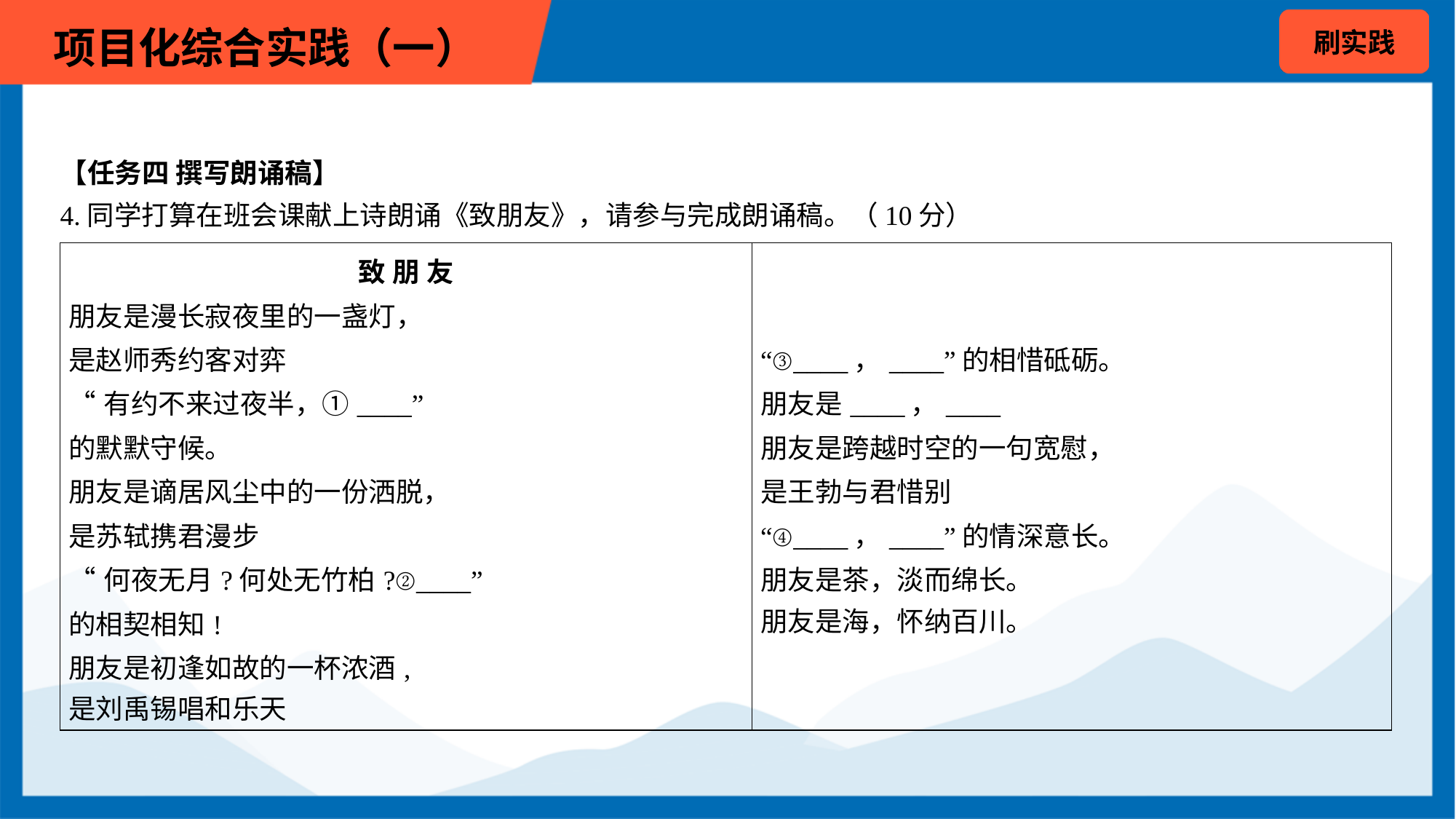

【任务四 撰写朗诵稿】
4.同学打算在班会课献上诗朗诵《致朋友》，请参与完成朗诵稿。（10分）
| 致 朋 友 朋友是漫长寂夜里的一盏灯， 是赵师秀约客对弈 “有约不来过夜半，①\_\_\_\_” 的默默守候。 朋友是谪居风尘中的一份洒脱， 是苏轼携君漫步 “何夜无月?何处无竹柏?②\_\_\_\_” 的相契相知! 朋友是初逢如故的一杯浓酒, 是刘禹锡唱和乐天 | “③\_\_\_\_，\_\_\_\_”的相惜砥砺。 朋友是\_\_\_\_，\_\_\_\_ 朋友是跨越时空的一句宽慰， 是王勃与君惜别 “④\_\_\_\_，\_\_\_\_”的情深意长。 朋友是茶，淡而绵长。 朋友是海，怀纳百川。 |
| --- | --- |